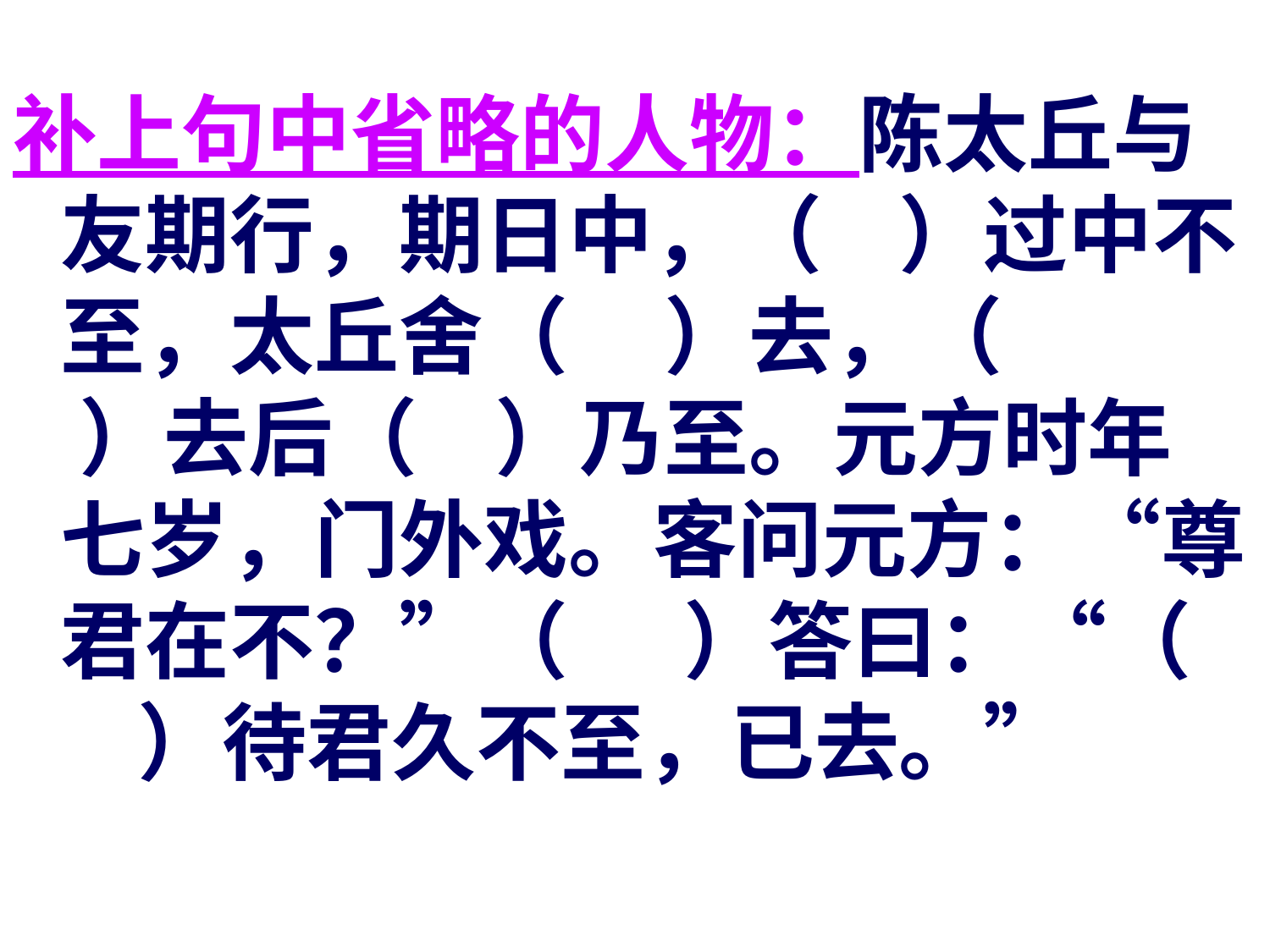

#
补上句中省略的人物：陈太丘与友期行，期日中，（    ）过中不至，太丘舍（     ）去，（          ）去后（    ）乃至。元方时年七岁，门外戏。客问元方：“尊君在不？”（      ）答曰：“（        ）待君久不至，已去。”